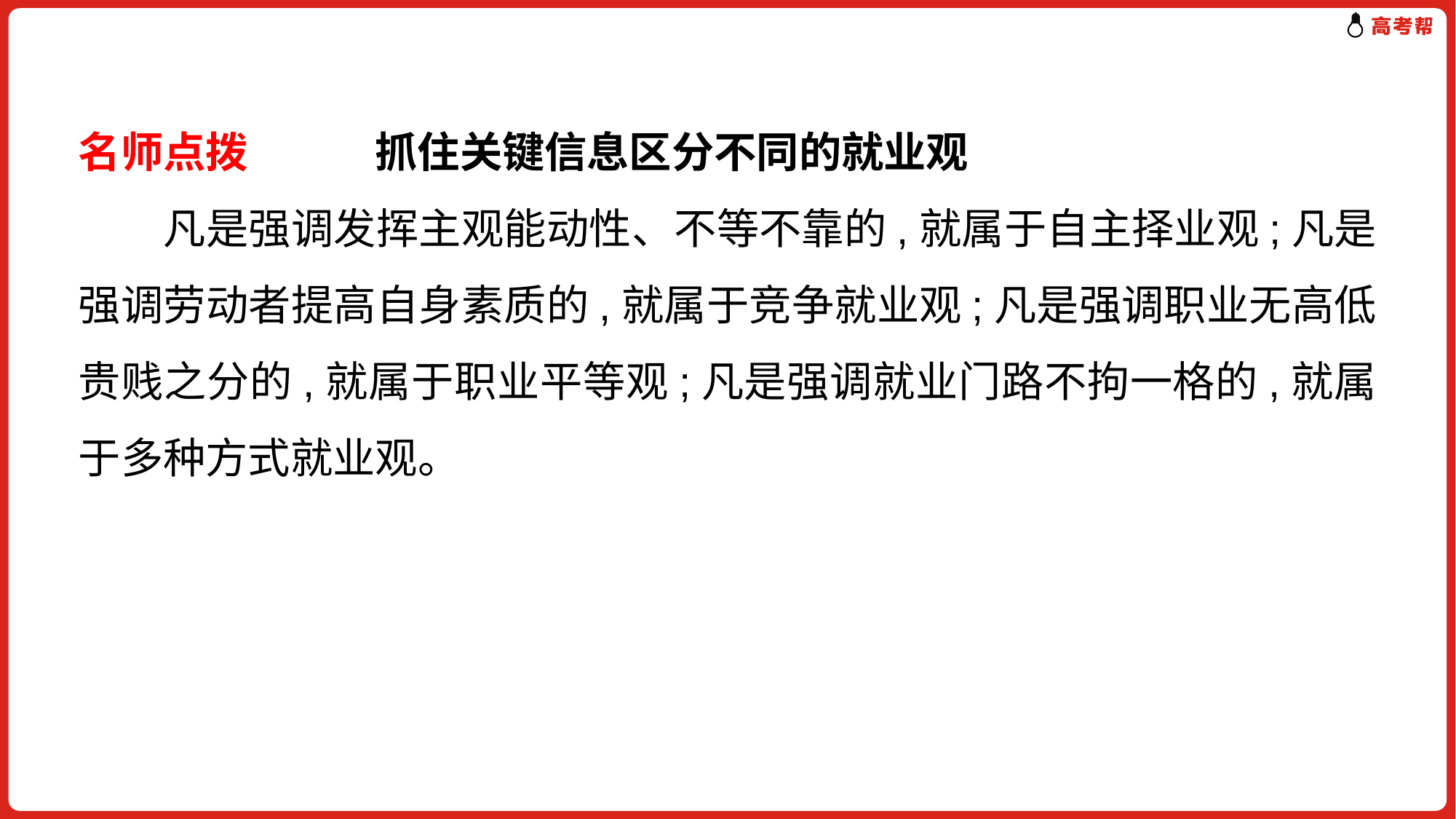

名师点拨　　　抓住关键信息区分不同的就业观
　　凡是强调发挥主观能动性、不等不靠的,就属于自主择业观;凡是强调劳动者提高自身素质的,就属于竞争就业观;凡是强调职业无高低贵贱之分的,就属于职业平等观;凡是强调就业门路不拘一格的,就属于多种方式就业观。